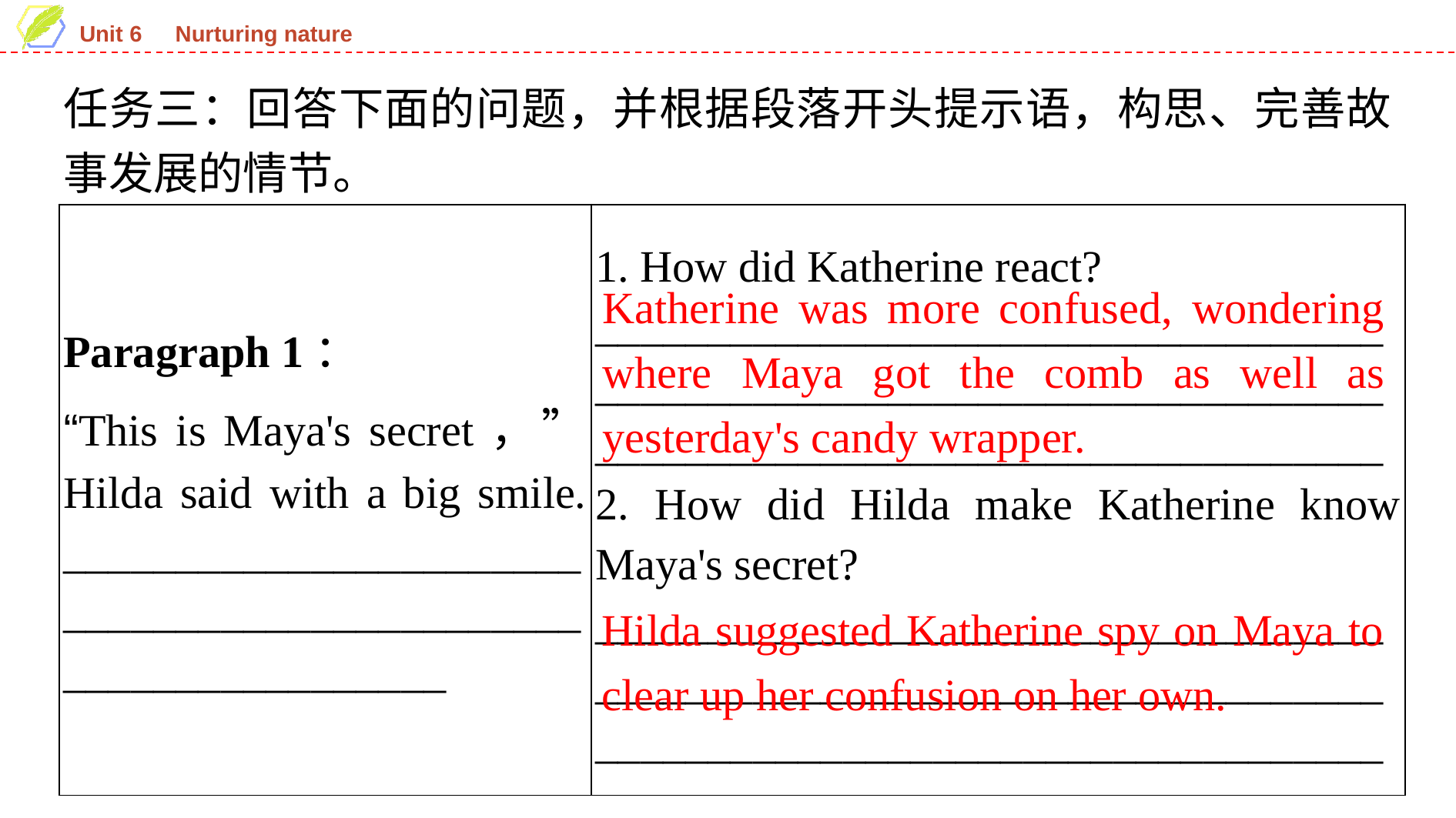

任务三：回答下面的问题，并根据段落开头提示语，构思、完善故事发展的情节。
| Paragraph 1： “This is Maya's secret，” Hilda said with a big smile. \_\_\_\_\_\_\_\_\_\_\_\_\_\_\_\_\_\_\_\_\_\_\_\_\_\_\_\_\_\_\_\_\_\_\_\_\_\_\_\_\_\_\_\_\_\_\_\_\_\_\_\_\_\_\_\_\_\_\_\_\_\_\_ | 1. How did Katherine react? \_\_\_\_\_\_\_\_\_\_\_\_\_\_\_\_\_\_\_\_\_\_\_\_\_\_\_\_\_\_\_\_\_\_\_\_\_\_\_\_\_\_\_\_\_\_\_\_\_\_\_\_\_\_\_\_\_\_\_\_\_\_\_\_\_\_\_\_\_\_\_\_\_\_\_\_\_\_\_\_\_\_\_\_\_\_\_\_\_\_\_\_\_\_\_\_\_\_\_\_\_\_\_\_\_ 2. How did Hilda make Katherine know Maya's secret? \_\_\_\_\_\_\_\_\_\_\_\_\_\_\_\_\_\_\_\_\_\_\_\_\_\_\_\_\_\_\_\_\_\_\_\_\_\_\_\_\_\_\_\_\_\_\_\_\_\_\_\_\_\_\_\_\_\_\_\_\_\_\_\_\_\_\_\_\_\_\_\_\_\_\_\_\_\_\_\_\_\_\_\_\_\_\_\_\_\_\_\_\_\_\_\_\_\_\_\_\_\_\_\_\_ |
| --- | --- |
Katherine was more confused, wondering where Maya got the comb as well as yesterday's candy wrapper.
Hilda suggested Katherine spy on Maya to clear up her confusion on her own.